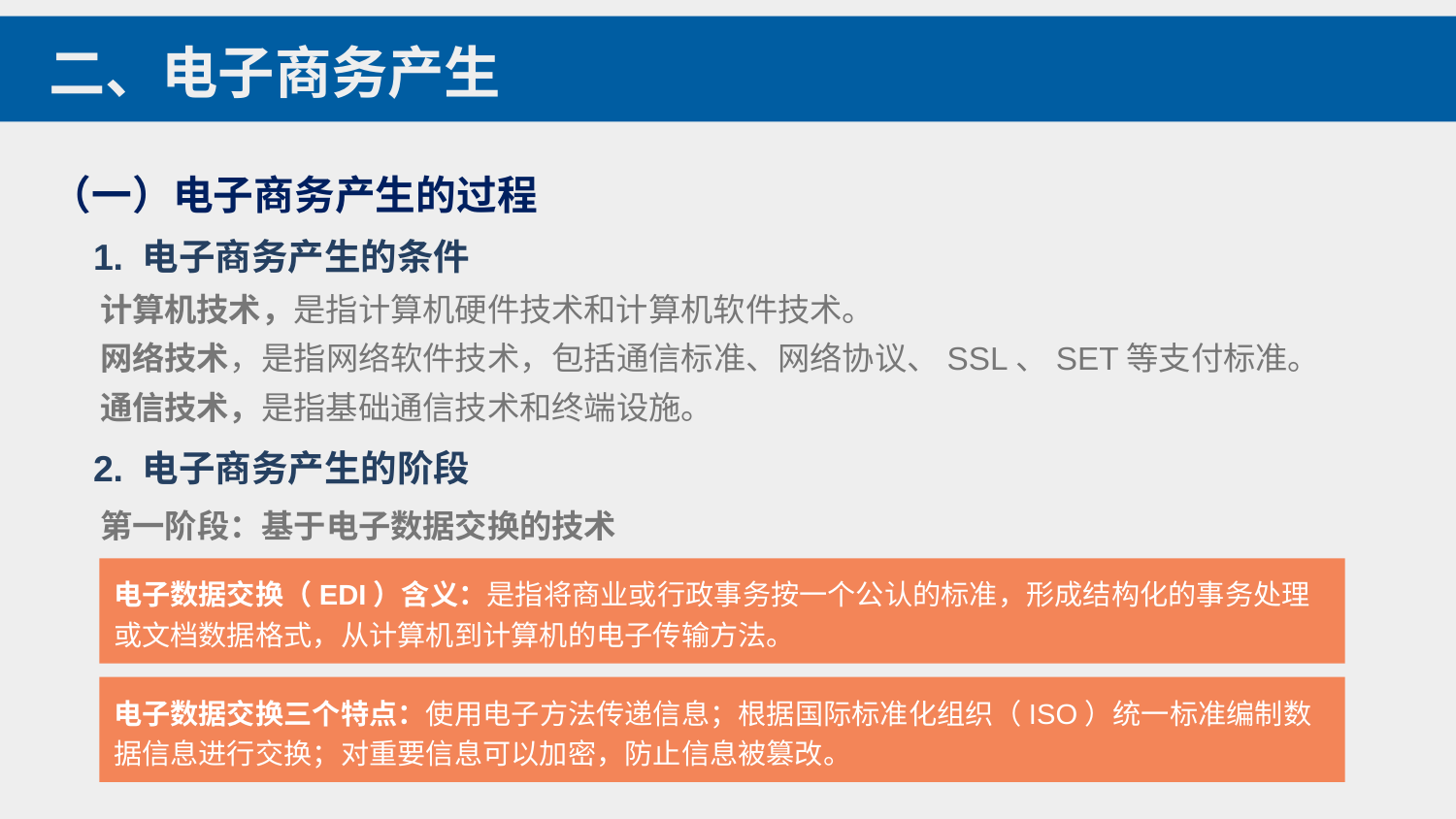

二、电子商务产生
（一）电子商务产生的过程
1. 电子商务产生的条件
计算机技术，是指计算机硬件技术和计算机软件技术。
网络技术，是指网络软件技术，包括通信标准、网络协议、SSL、SET等支付标准。
通信技术，是指基础通信技术和终端设施。
2. 电子商务产生的阶段
第一阶段：基于电子数据交换的技术
电子数据交换（EDI）含义：是指将商业或行政事务按一个公认的标准，形成结构化的事务处理或文档数据格式，从计算机到计算机的电子传输方法。
电子数据交换三个特点：使用电子方法传递信息；根据国际标准化组织（ISO）统一标准编制数据信息进行交换；对重要信息可以加密，防止信息被篡改。